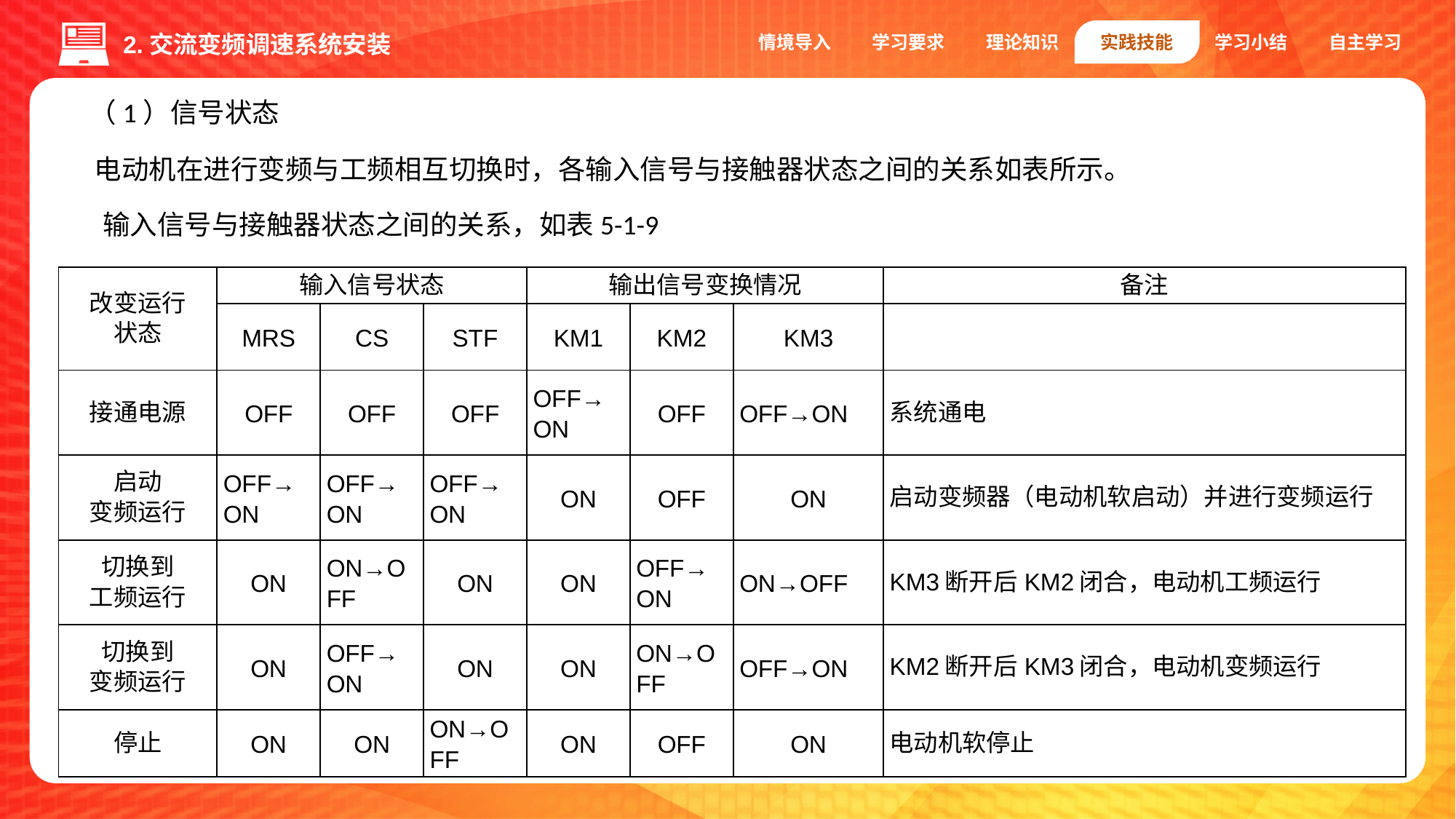

情境导入
学习要求
理论知识
实践技能
学习小结
自主学习

2.交流变频调速系统安装
（1）信号状态

电动机在进行变频与工频相互切换时，各输入信号与接触器状态之间的关系如表所示。

1.编码器
输入信号与接触器状态之间的关系，如表5-1-9

| 改变运行 状态 | 输入信号状态 |  |  | 输出信号变换情况 |  |  | 备注 |
| --- | --- | --- | --- | --- | --- | --- | --- |
|  | MRS | CS | STF | KM1 | KM2 | KM3 |  |
| 接通电源 | OFF | OFF | OFF | OFF→ON | OFF | OFF→ON | 系统通电 |
| 启动 变频运行 | OFF→ON | OFF→ON | OFF→ON | ON | OFF | ON | 启动变频器（电动机软启动）并进行变频运行 |
| 切换到 工频运行 | ON | ON→OFF | ON | ON | OFF→ON | ON→OFF | KM3断开后KM2闭合，电动机工频运行 |
| 切换到 变频运行 | ON | OFF→ON | ON | ON | ON→OFF | OFF→ON | KM2断开后KM3闭合，电动机变频运行 |
| 停止 | ON | ON | ON→OFF | ON | OFF | ON | 电动机软停止 |